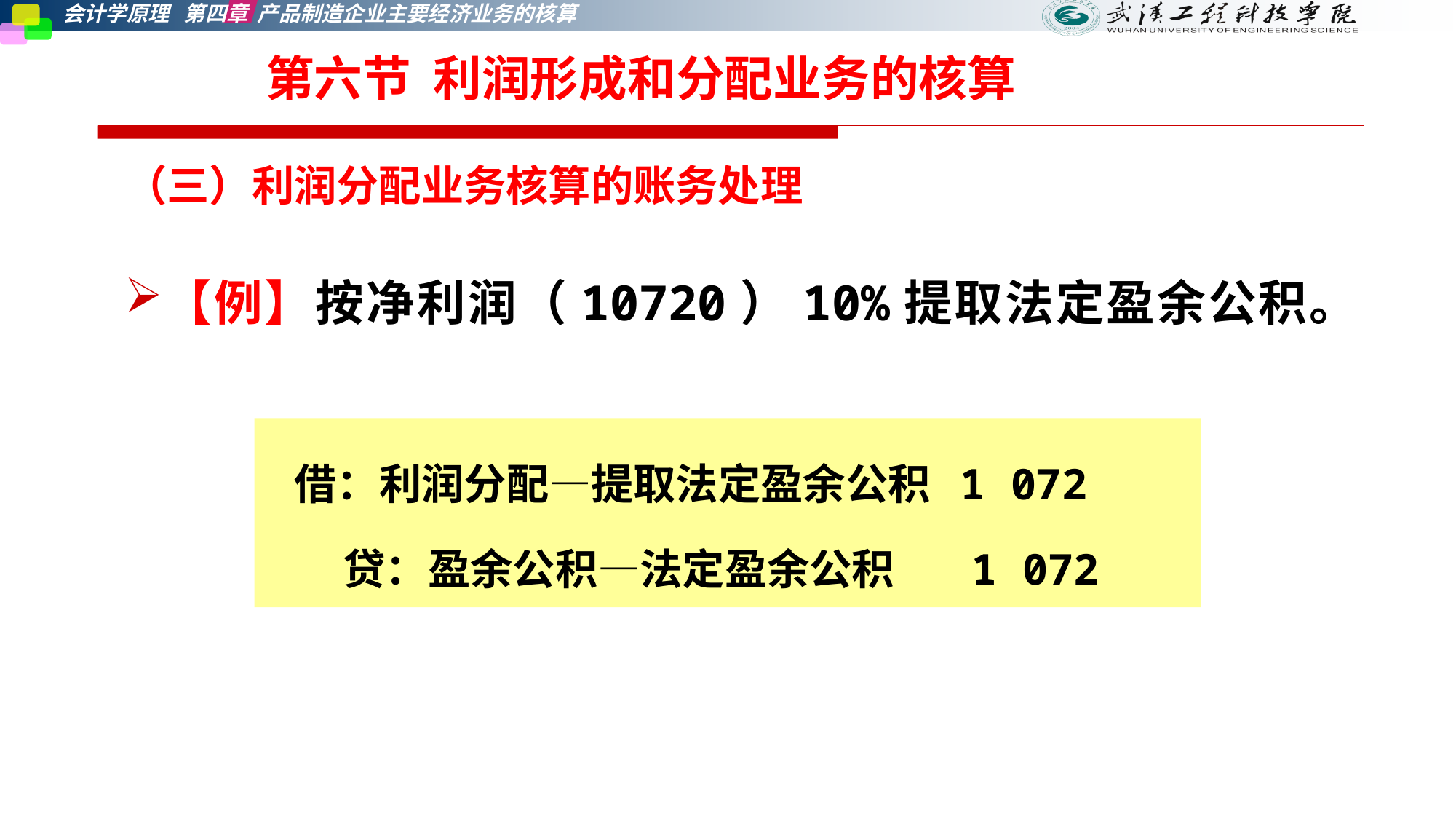

# 第六节  利润形成和分配业务的核算
（三）利润分配业务核算的账务处理
【例】按净利润（10720）10%提取法定盈余公积。
借：利润分配—提取法定盈余公积  1 072
    贷：盈余公积—法定盈余公积       1 072